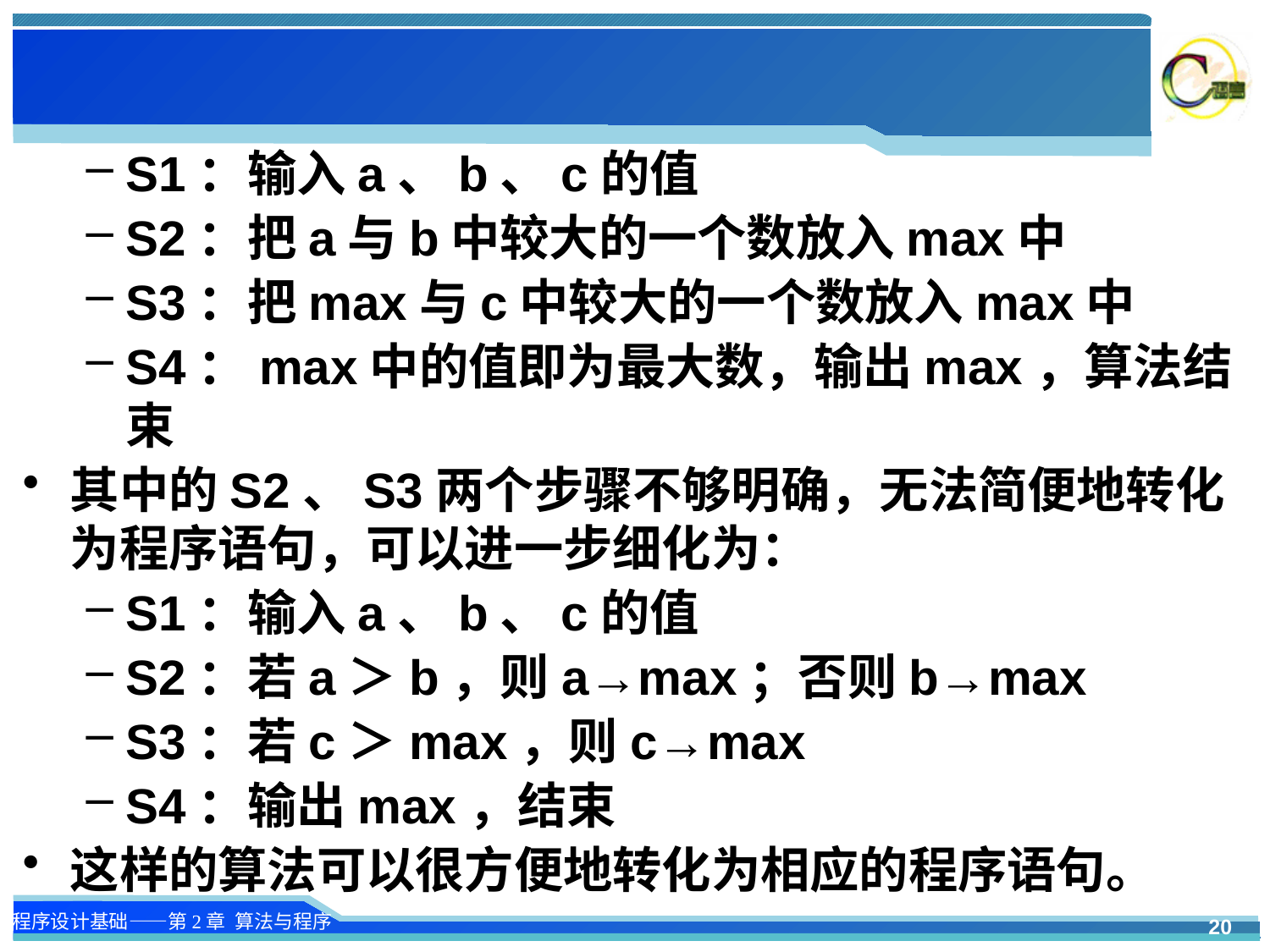

#
S1：输入a、b、c的值
S2：把a与b中较大的一个数放入max中
S3：把max与c中较大的一个数放入max中
S4：max中的值即为最大数，输出max，算法结束
其中的S2、S3两个步骤不够明确，无法简便地转化为程序语句，可以进一步细化为：
S1：输入a、b、c的值
S2：若a＞b，则a→max；否则b→max
S3：若c＞max，则c→max
S4：输出max，结束
这样的算法可以很方便地转化为相应的程序语句。
20